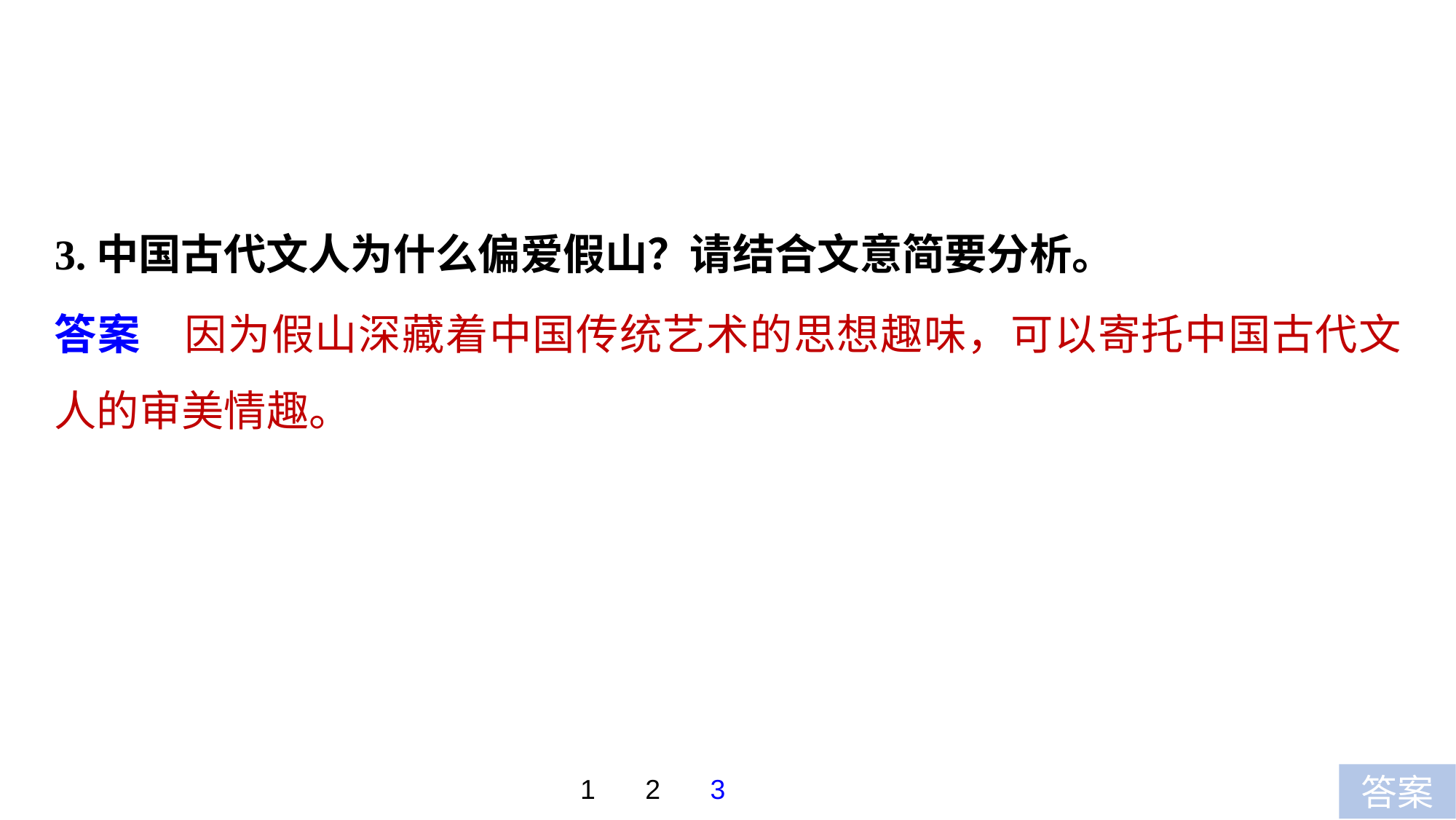

3.中国古代文人为什么偏爱假山？请结合文意简要分析。
答案　因为假山深藏着中国传统艺术的思想趣味，可以寄托中国古代文人的审美情趣。
1
2
3
答案